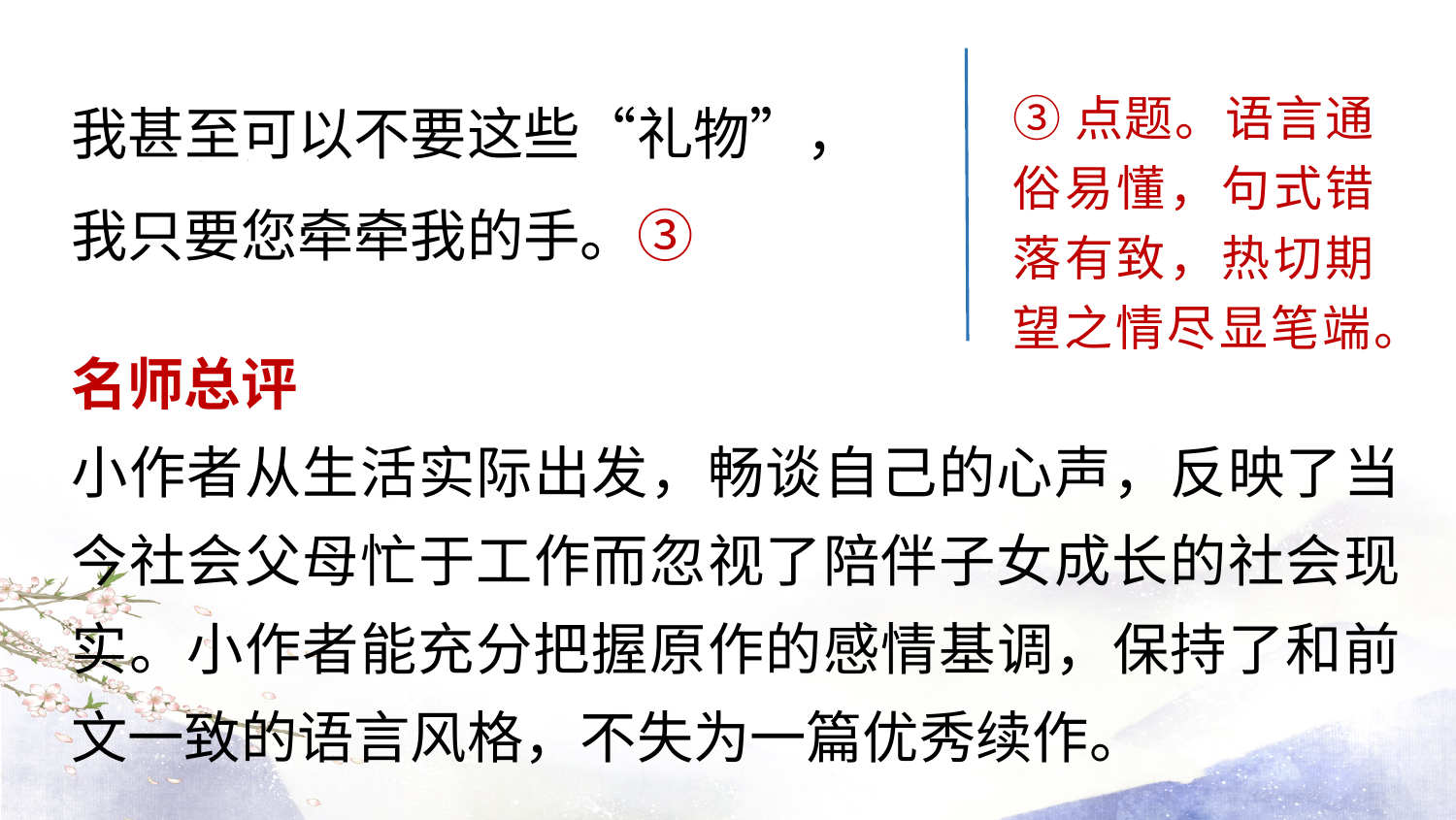

③点题。语言通俗易懂，句式错落有致，热切期望之情尽显笔端。
我甚至可以不要这些“礼物”，   我只要您牵牵我的手。③

名师总评
小作者从生活实际出发，畅谈自己的心声，反映了当今社会父母忙于工作而忽视了陪伴子女成长的社会现实。小作者能充分把握原作的感情基调，保持了和前文一致的语言风格，不失为一篇优秀续作。